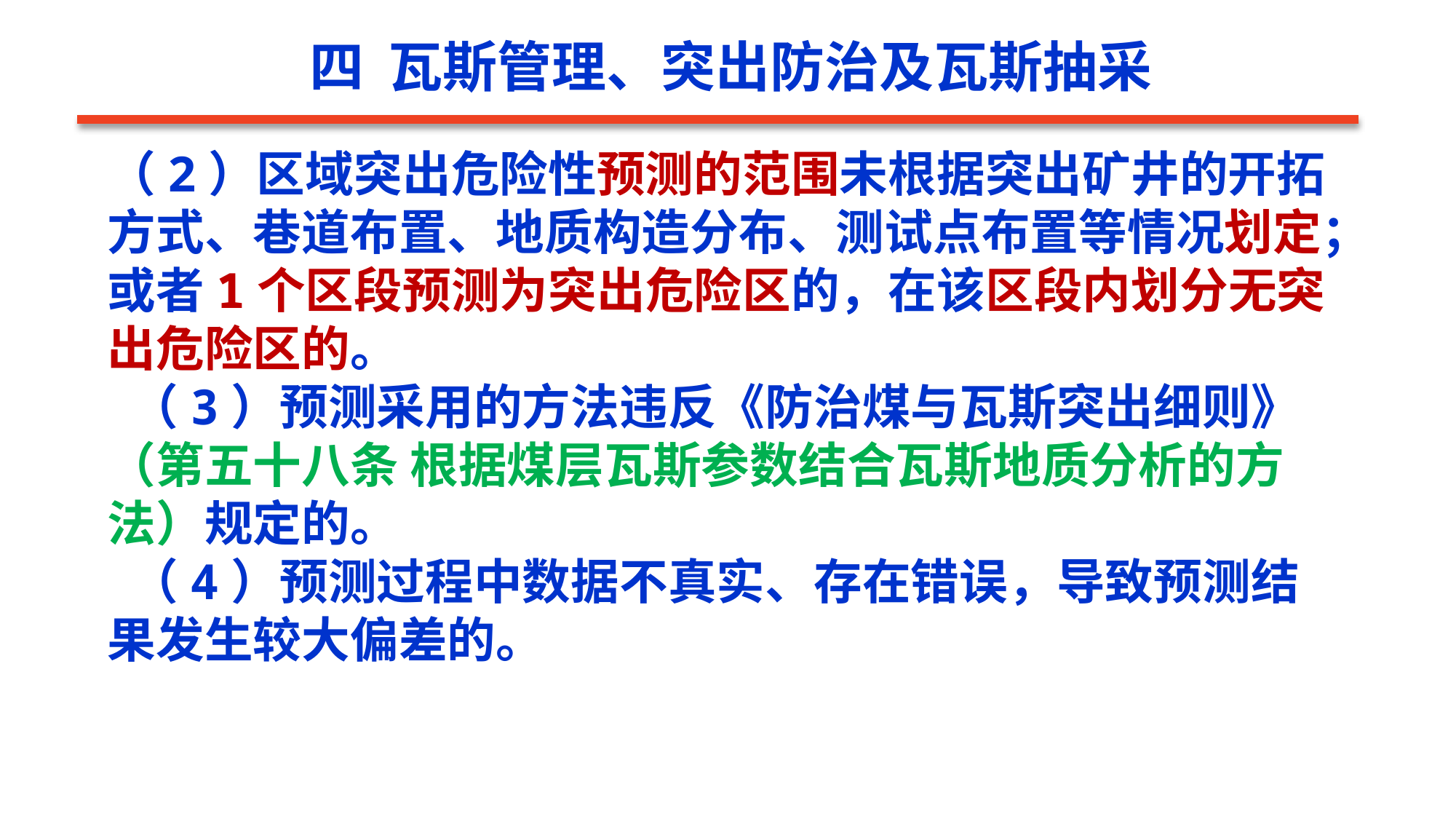

四  瓦斯管理、突出防治及瓦斯抽采
（2）区域突出危险性预测的范围未根据突出矿井的开拓方式、巷道布置、地质构造分布、测试点布置等情况划定；或者1个区段预测为突出危险区的，在该区段内划分无突出危险区的。
 （3）预测采用的方法违反《防治煤与瓦斯突出细则》（第五十八条 根据煤层瓦斯参数结合瓦斯地质分析的方法）规定的。
 （4）预测过程中数据不真实、存在错误，导致预测结果发生较大偏差的。